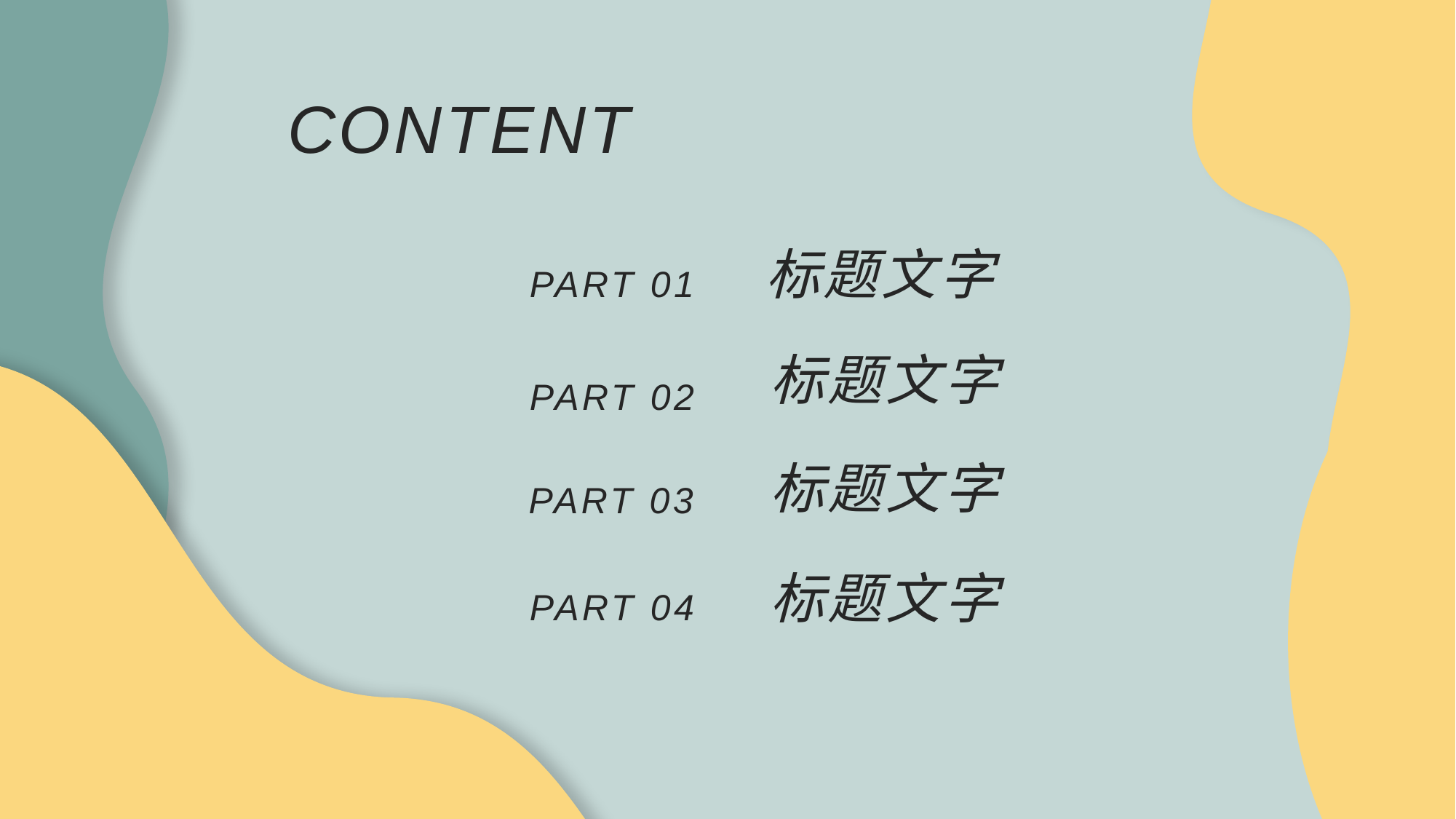

CONTENT

标题文字
PART 01
标题文字
PART 02
标题文字
PART 03
标题文字
PART 04